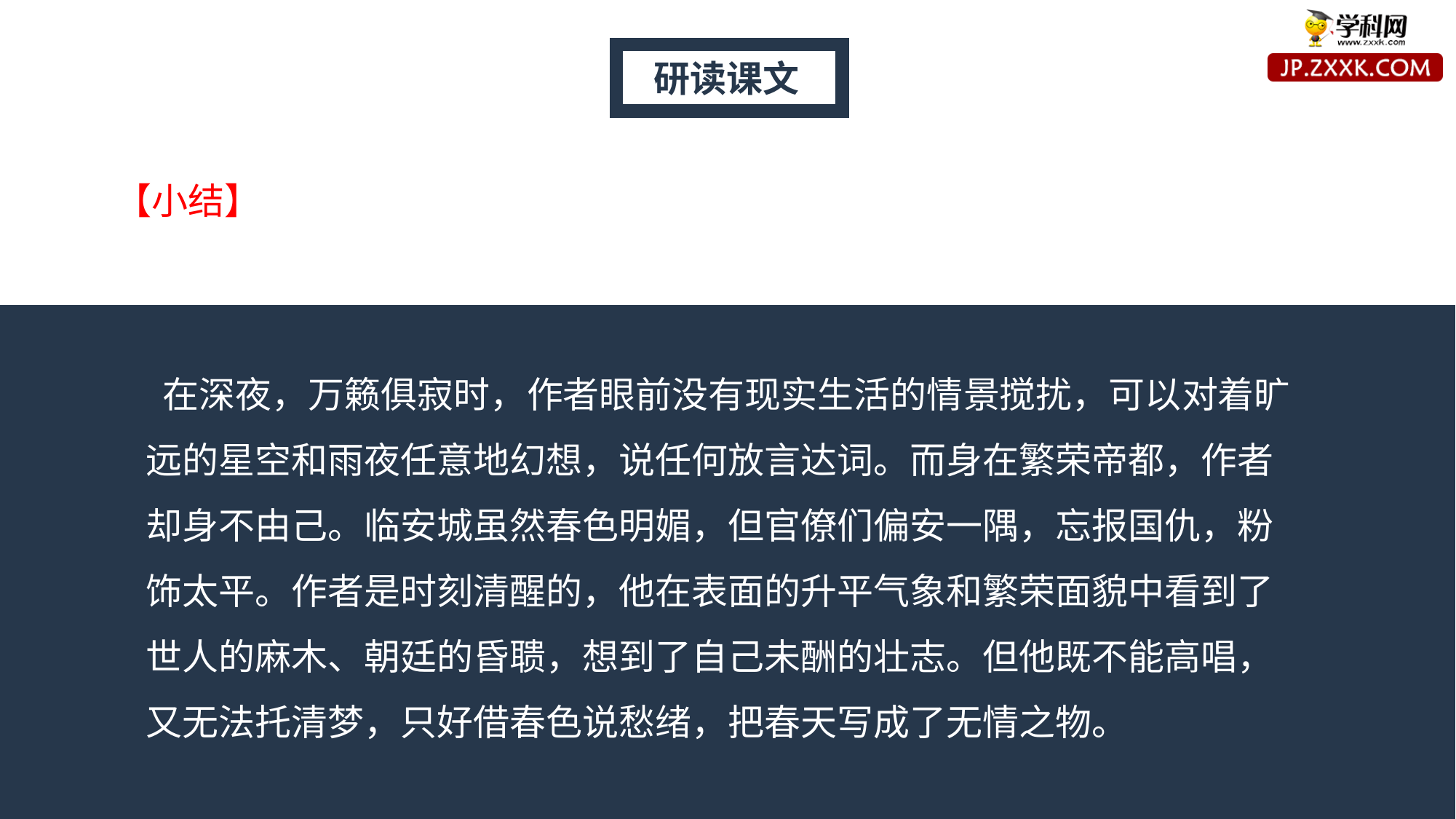

研读课文
【小结】

 在深夜，万籁俱寂时，作者眼前没有现实生活的情景搅扰，可以对着旷远的星空和雨夜任意地幻想，说任何放言达词。而身在繁荣帝都，作者却身不由己。临安城虽然春色明媚，但官僚们偏安一隅，忘报国仇，粉饰太平。作者是时刻清醒的，他在表面的升平气象和繁荣面貌中看到了世人的麻木、朝廷的昏聩，想到了自己未酬的壮志。但他既不能高唱，又无法托清梦，只好借春色说愁绪，把春天写成了无情之物。